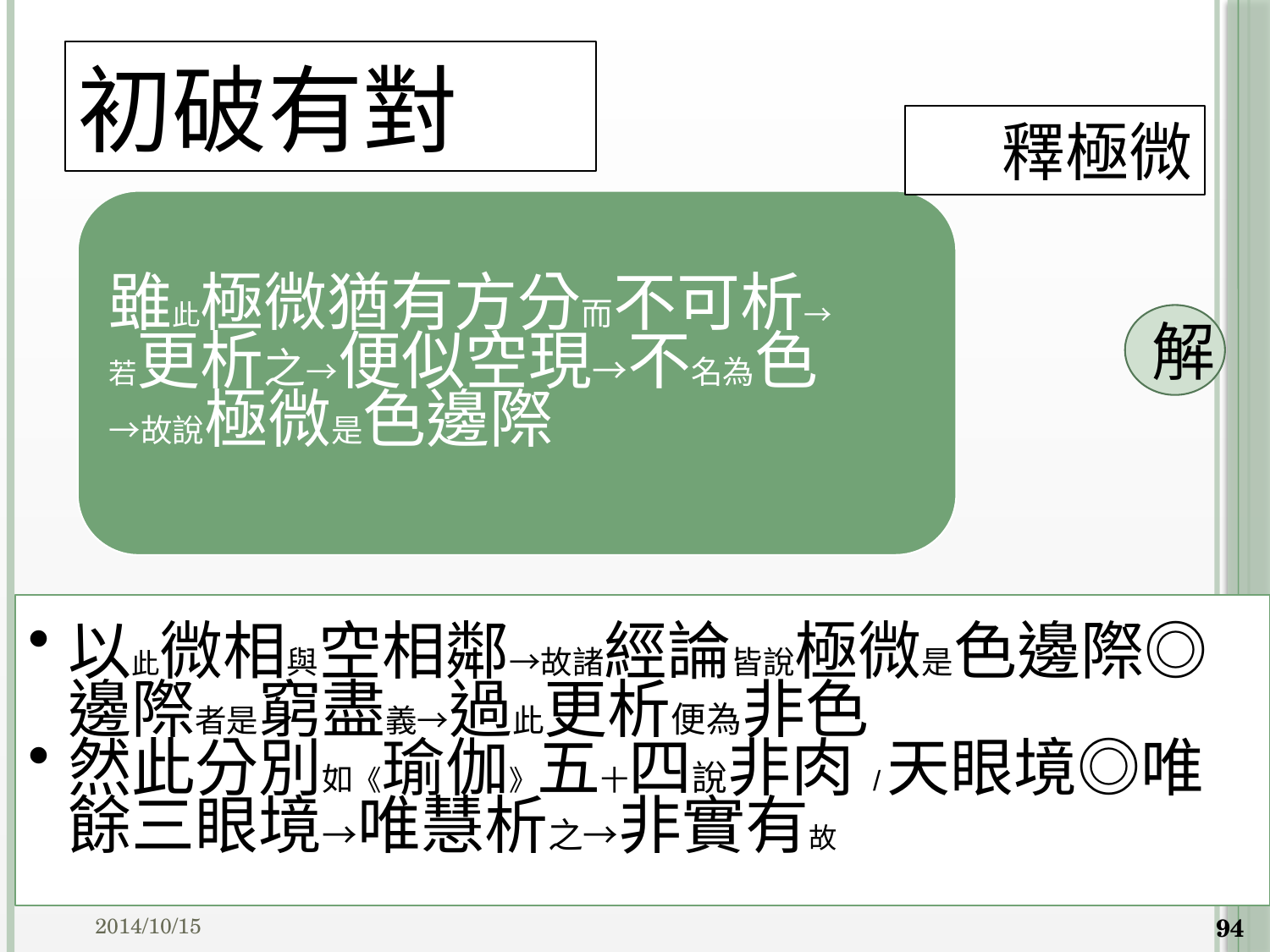

# 初破有對
釋極微
雖此極微猶有方分而不可析→              若更析之→便似空現→不名為色        →故說極微是色邊際
以此微相與空相鄰→故諸經論皆說極微是色邊際◎邊際者是窮盡義→過此更析便為非色
然此分別如《瑜伽》五十四說非肉/天眼境◎唯餘三眼境→唯慧析之→非實有故
解
94
2014/10/15